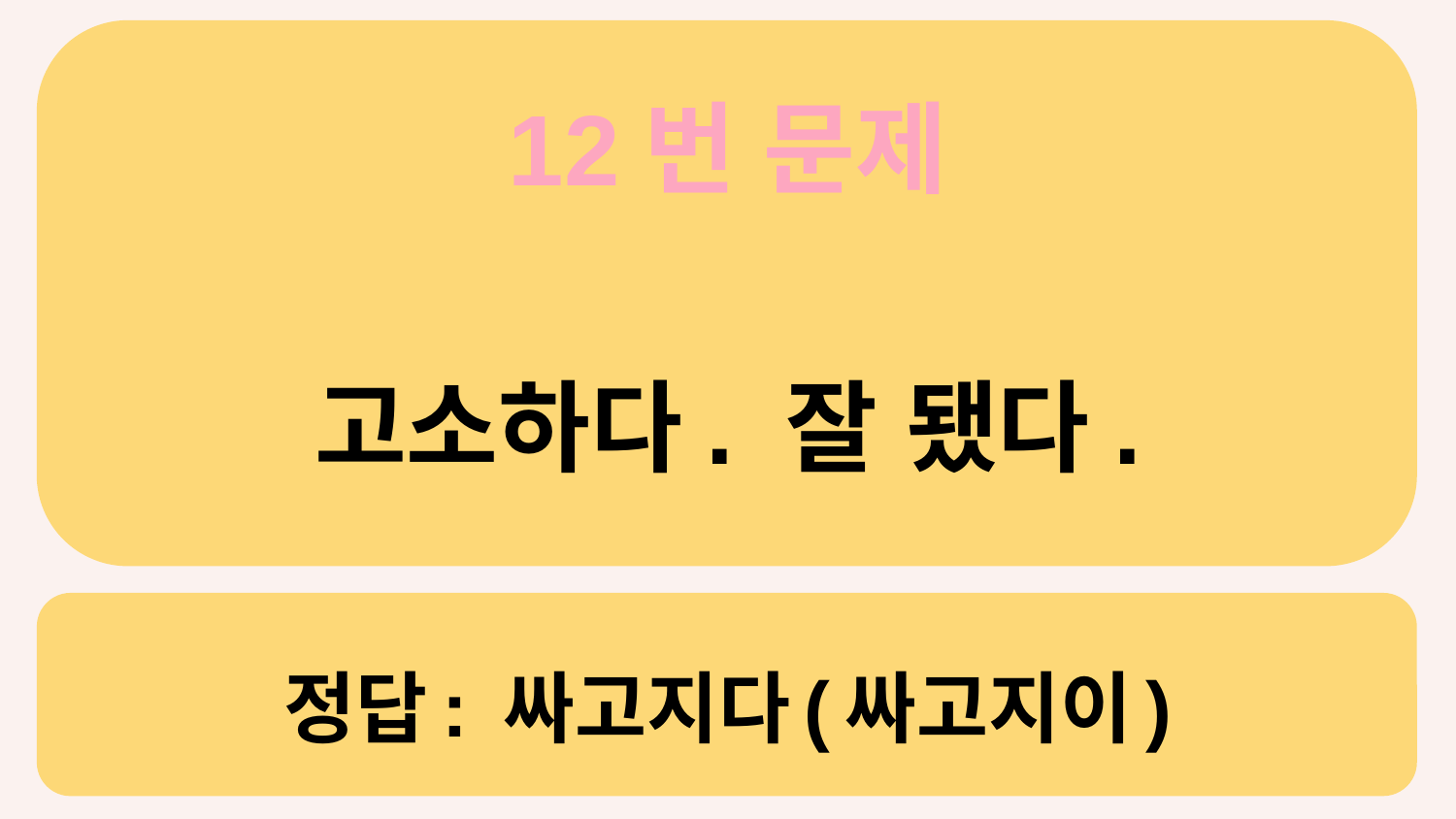

12번 문제
고소하다. 잘 됐다.

# 정답: 싸고지다(싸고지이)